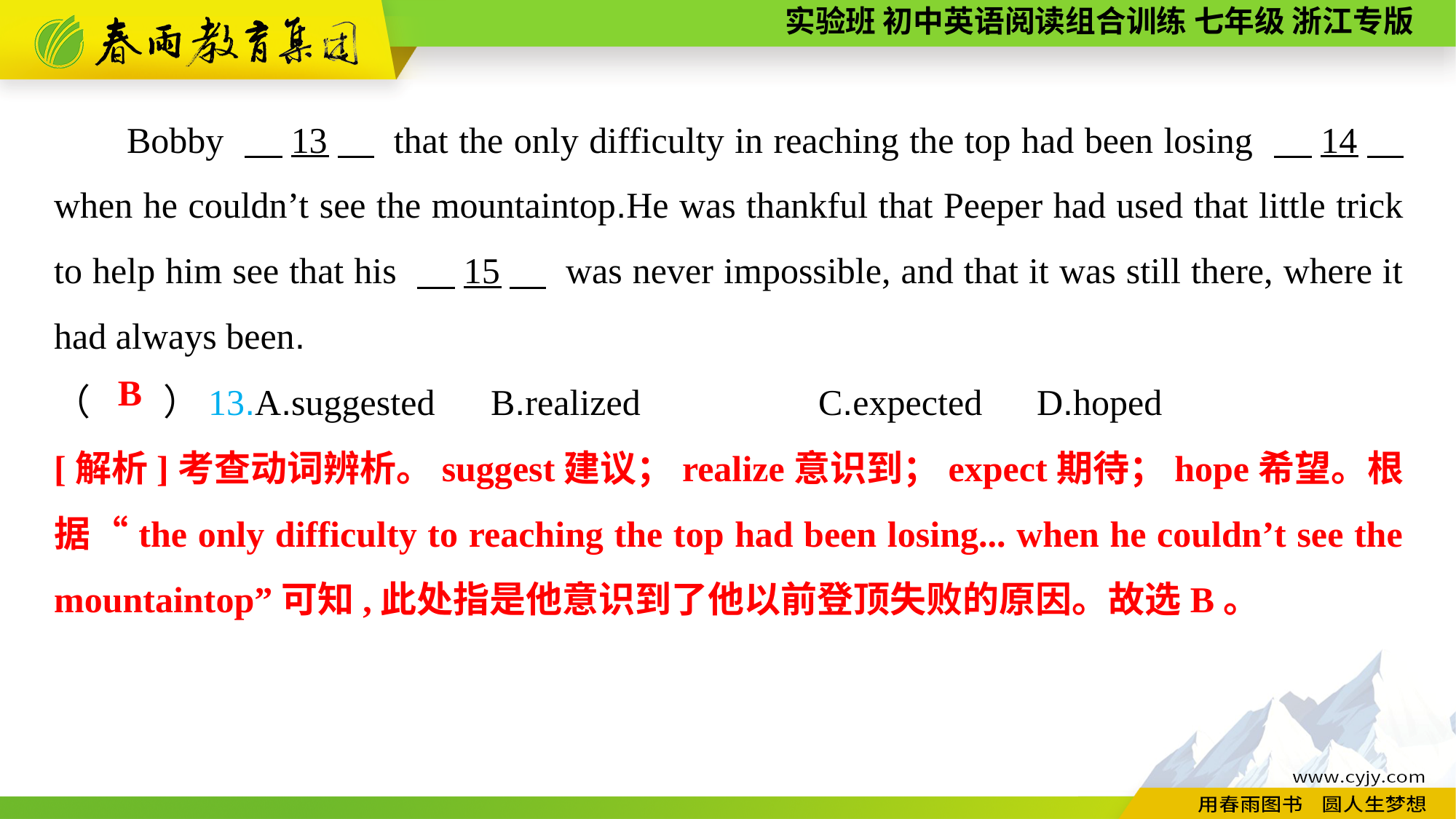

Bobby 　13　 that the only difficulty in reaching the top had been losing 　14　 when he couldn’t see the mountaintop.He was thankful that Peeper had used that little trick to help him see that his 　15　 was never impossible, and that it was still there, where it had always been.
（　　）13.A.suggested	B.realized		C.expected	D.hoped
B
[解析]考查动词辨析。suggest建议；realize意识到；expect期待；hope希望。根据“the only difficulty to reaching the top had been losing... when he couldn’t see the mountaintop”可知,此处指是他意识到了他以前登顶失败的原因。故选B。